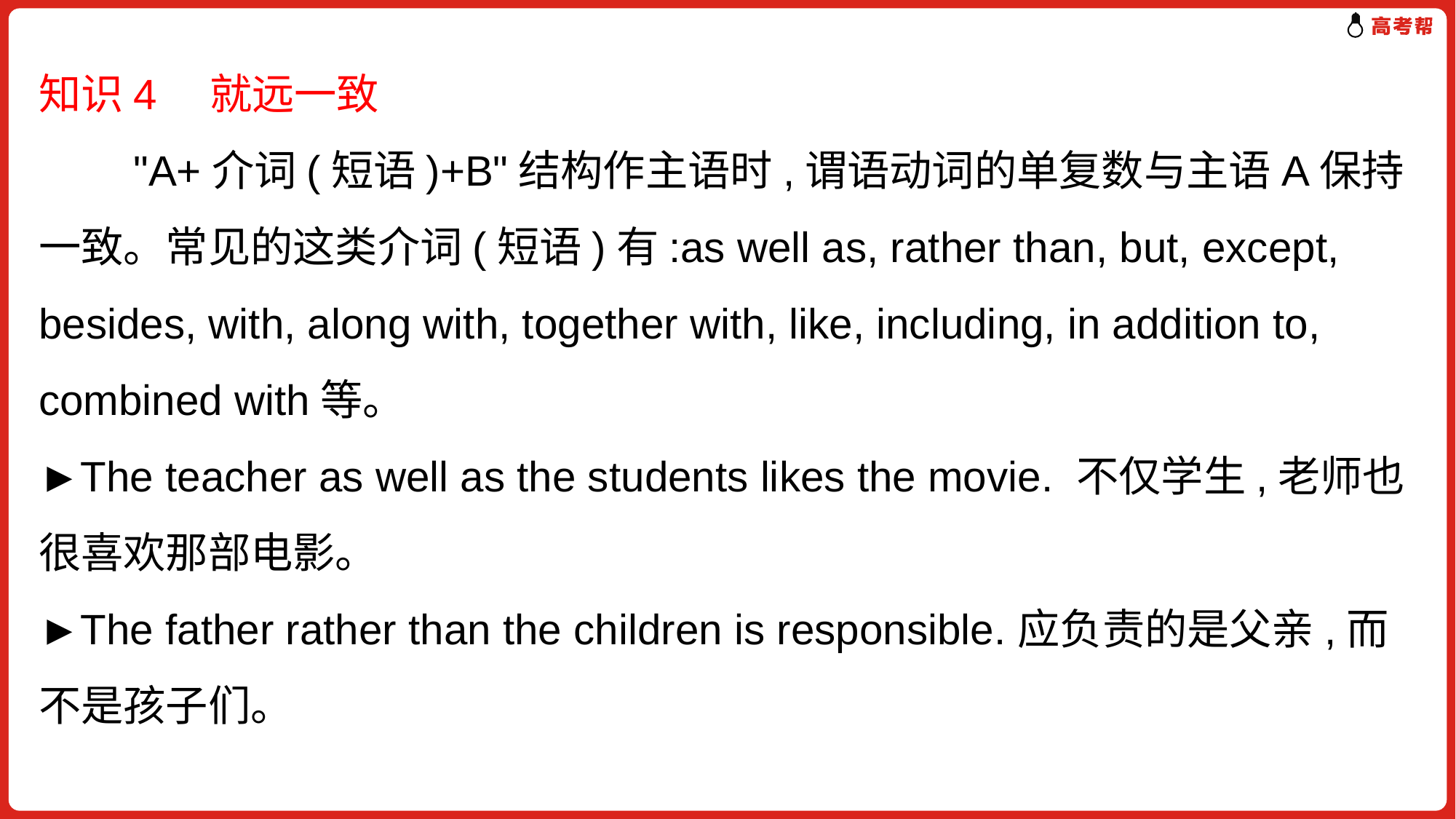

知识4　就远一致
　　"A+介词(短语)+B"结构作主语时,谓语动词的单复数与主语A保持一致。常见的这类介词(短语)有:as well as, rather than, but, except, besides, with, along with, together with, like, including, in addition to, combined with等。
►The teacher as well as the students likes the movie. 不仅学生,老师也很喜欢那部电影。
►The father rather than the children is responsible.应负责的是父亲,而不是孩子们。